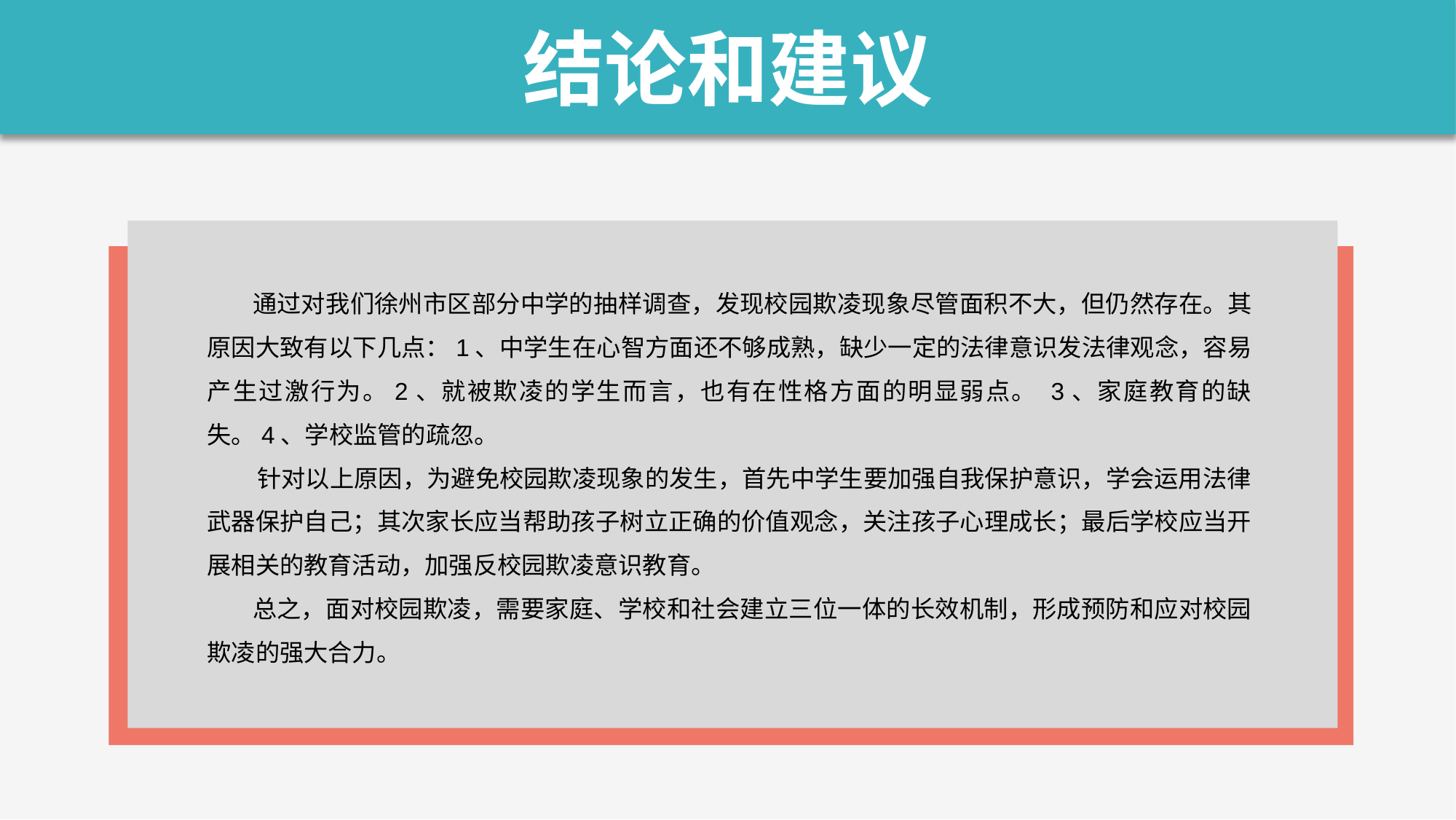

结论和建议

       通过对我们徐州市区部分中学的抽样调查，发现校园欺凌现象尽管面积不大，但仍然存在。其原因大致有以下几点：1、中学生在心智方面还不够成熟，缺少一定的法律意识发法律观念，容易产生过激行为。2、就被欺凌的学生而言，也有在性格方面的明显弱点。 3、家庭教育的缺失。4、学校监管的疏忽。
        针对以上原因，为避免校园欺凌现象的发生，首先中学生要加强自我保护意识，学会运用法律武器保护自己；其次家长应当帮助孩子树立正确的价值观念，关注孩子心理成长；最后学校应当开展相关的教育活动，加强反校园欺凌意识教育。
       总之，面对校园欺凌，需要家庭、学校和社会建立三位一体的长效机制，形成预防和应对校园欺凌的强大合力。